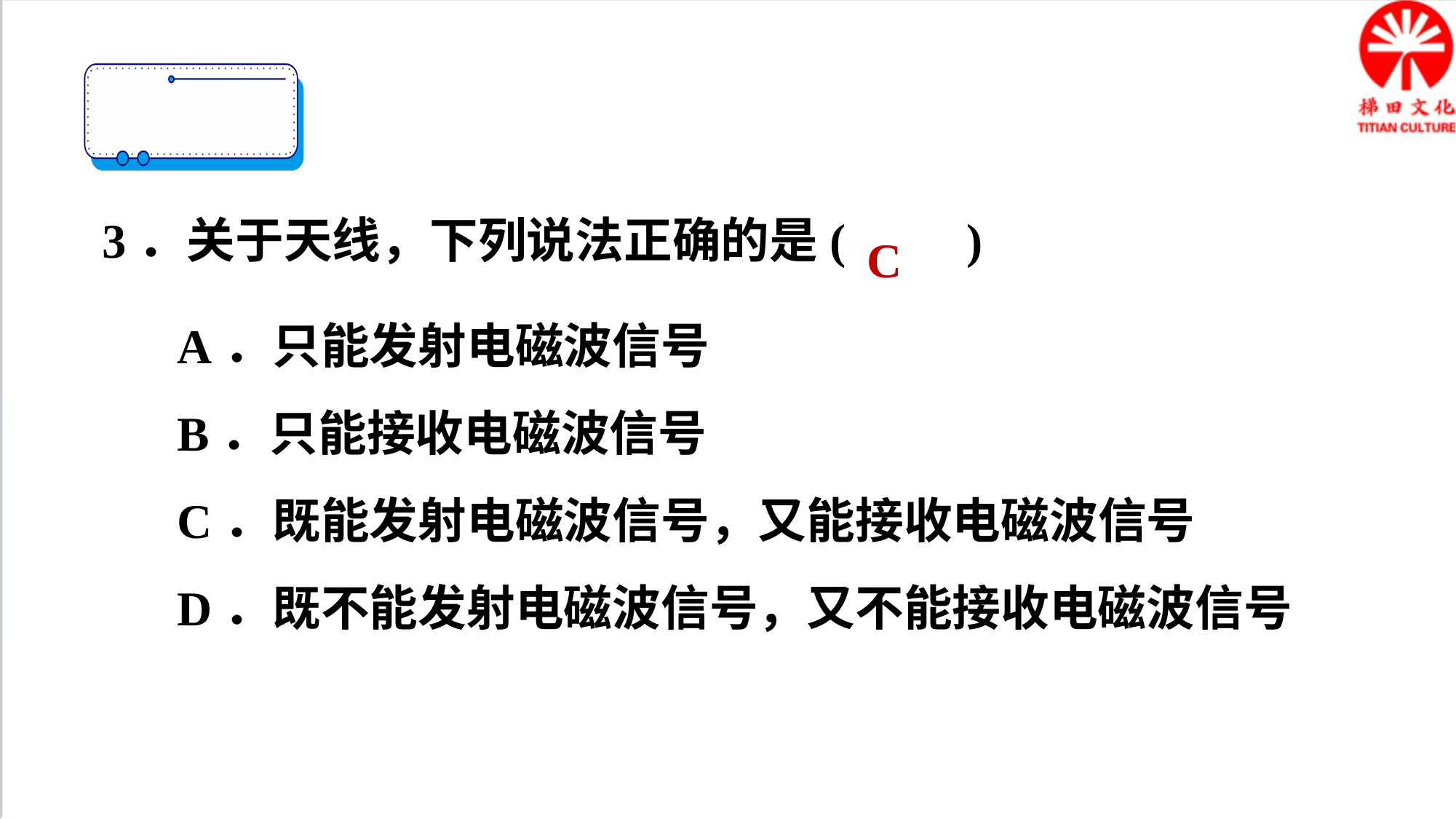

C
3．关于天线，下列说法正确的是(　　)
A．只能发射电磁波信号
B．只能接收电磁波信号
C．既能发射电磁波信号，又能接收电磁波信号
D．既不能发射电磁波信号，又不能接收电磁波信号